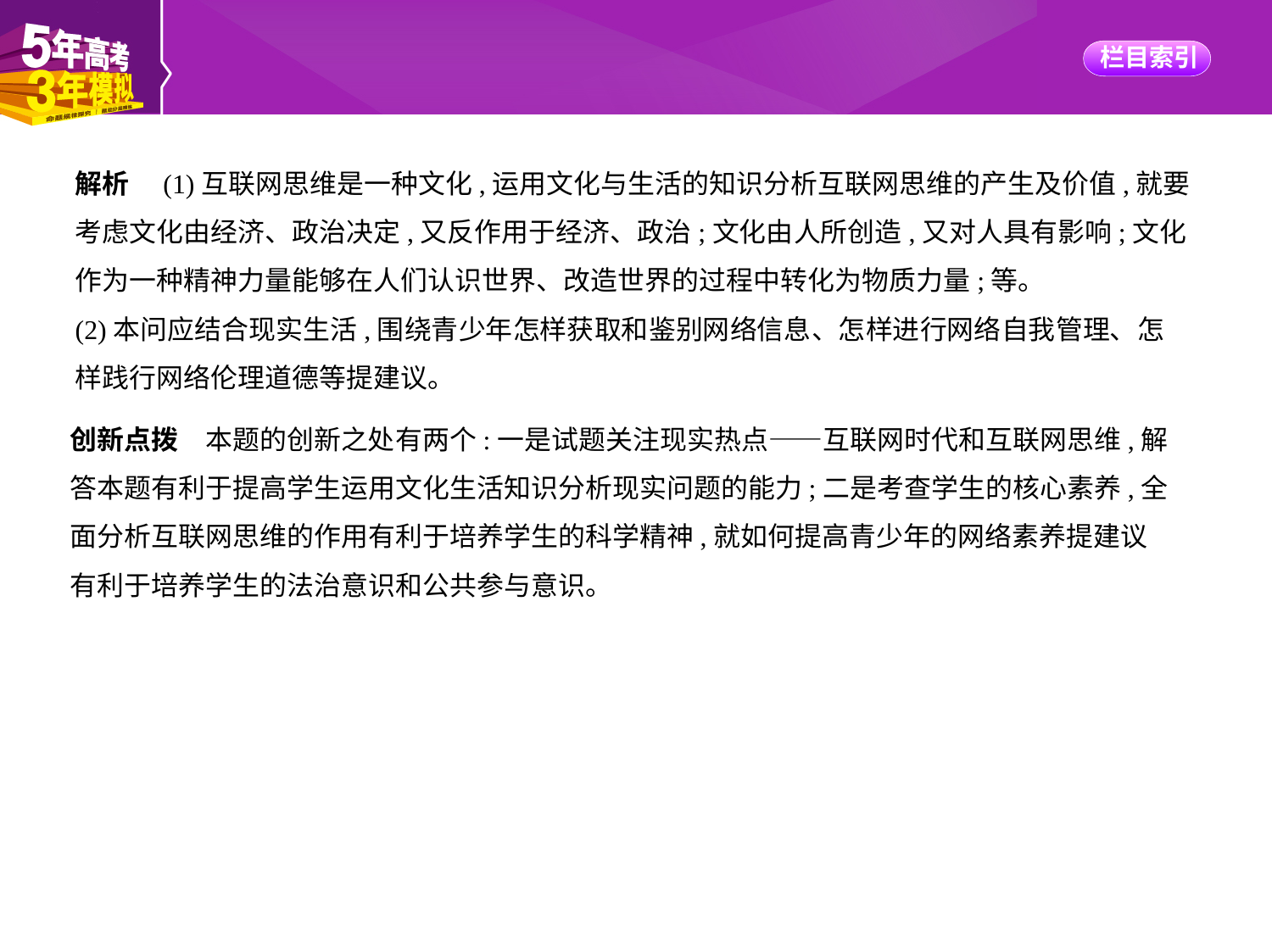

解析　(1)互联网思维是一种文化,运用文化与生活的知识分析互联网思维的产生及价值,就要
考虑文化由经济、政治决定,又反作用于经济、政治;文化由人所创造,又对人具有影响;文化
作为一种精神力量能够在人们认识世界、改造世界的过程中转化为物质力量;等。
(2)本问应结合现实生活,围绕青少年怎样获取和鉴别网络信息、怎样进行网络自我管理、怎
样践行网络伦理道德等提建议。
创新点拨　本题的创新之处有两个:一是试题关注现实热点——互联网时代和互联网思维,解
答本题有利于提高学生运用文化生活知识分析现实问题的能力;二是考查学生的核心素养,全
面分析互联网思维的作用有利于培养学生的科学精神,就如何提高青少年的网络素养提建议
有利于培养学生的法治意识和公共参与意识。